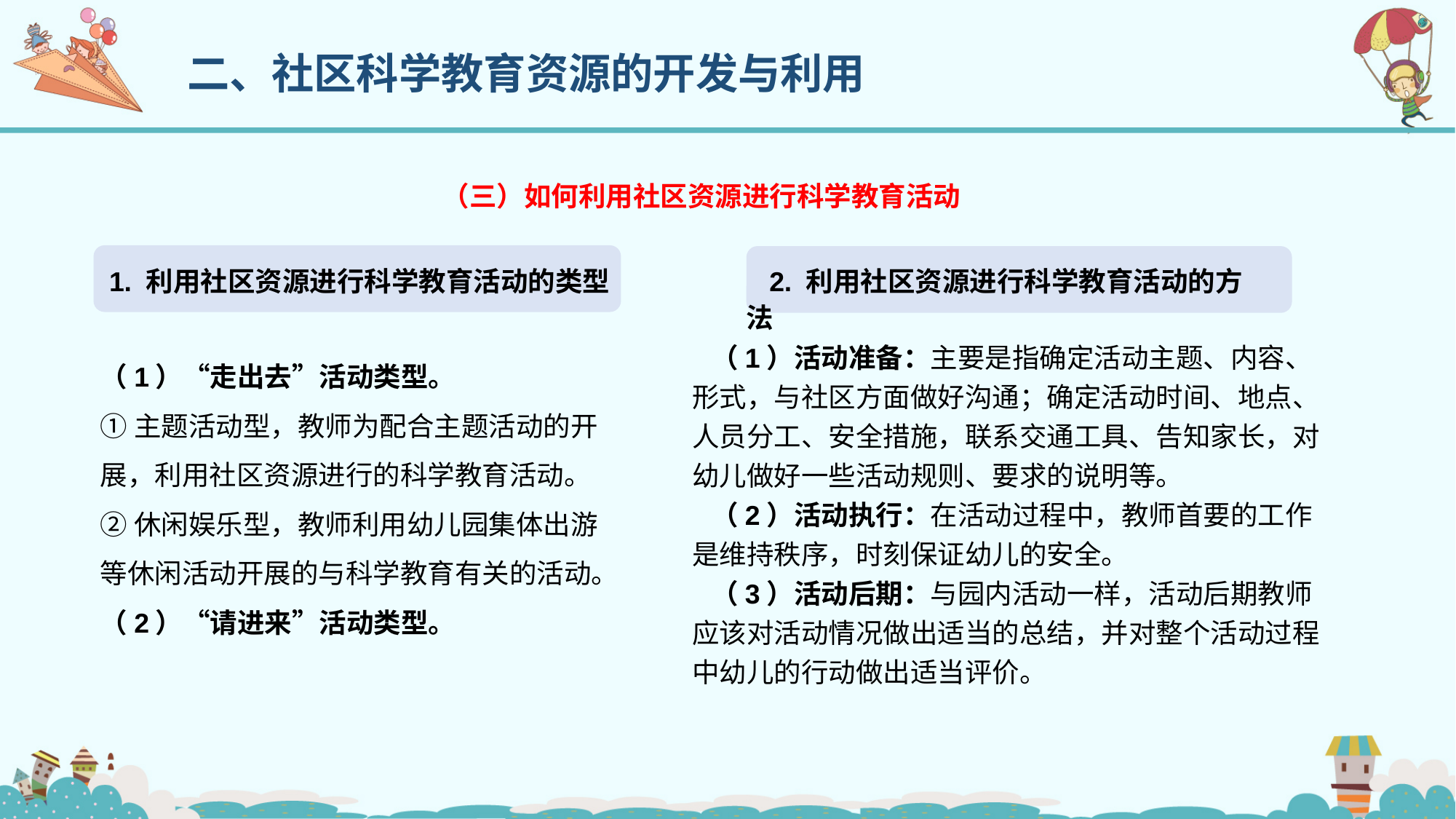

二、社区科学教育资源的开发与利用

（三）如何利用社区资源进行科学教育活动

   1. 利用社区资源进行科学教育活动的类型
   2. 利用社区资源进行科学教育活动的方法
  （1）活动准备：主要是指确定活动主题、内容、形式，与社区方面做好沟通；确定活动时间、地点、人员分工、安全措施，联系交通工具、告知家长，对幼儿做好一些活动规则、要求的说明等。
  （2）活动执行：在活动过程中，教师首要的工作是维持秩序，时刻保证幼儿的安全。
  （3）活动后期：与园内活动一样，活动后期教师应该对活动情况做出适当的总结，并对整个活动过程中幼儿的行动做出适当评价。
（1）“走出去”活动类型。
①主题活动型，教师为配合主题活动的开展，利用社区资源进行的科学教育活动。
②休闲娱乐型，教师利用幼儿园集体出游等休闲活动开展的与科学教育有关的活动。
（2）“请进来”活动类型。